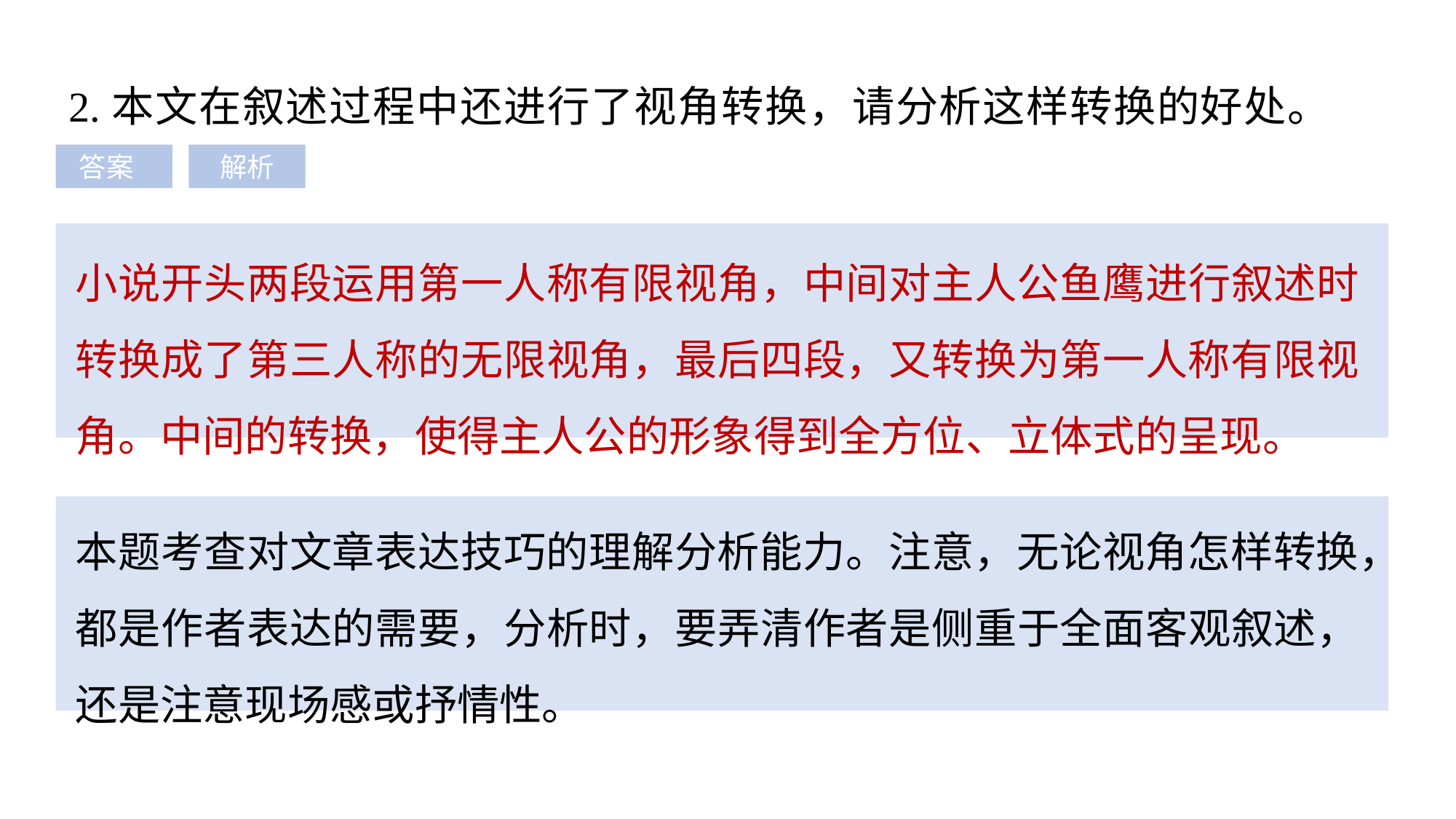

2.本文在叙述过程中还进行了视角转换，请分析这样转换的好处。
 答案
解析

小说开头两段运用第一人称有限视角，中间对主人公鱼鹰进行叙述时转换成了第三人称的无限视角，最后四段，又转换为第一人称有限视角。中间的转换，使得主人公的形象得到全方位、立体式的呈现。
本题考查对文章表达技巧的理解分析能力。注意，无论视角怎样转换，都是作者表达的需要，分析时，要弄清作者是侧重于全面客观叙述，还是注意现场感或抒情性。